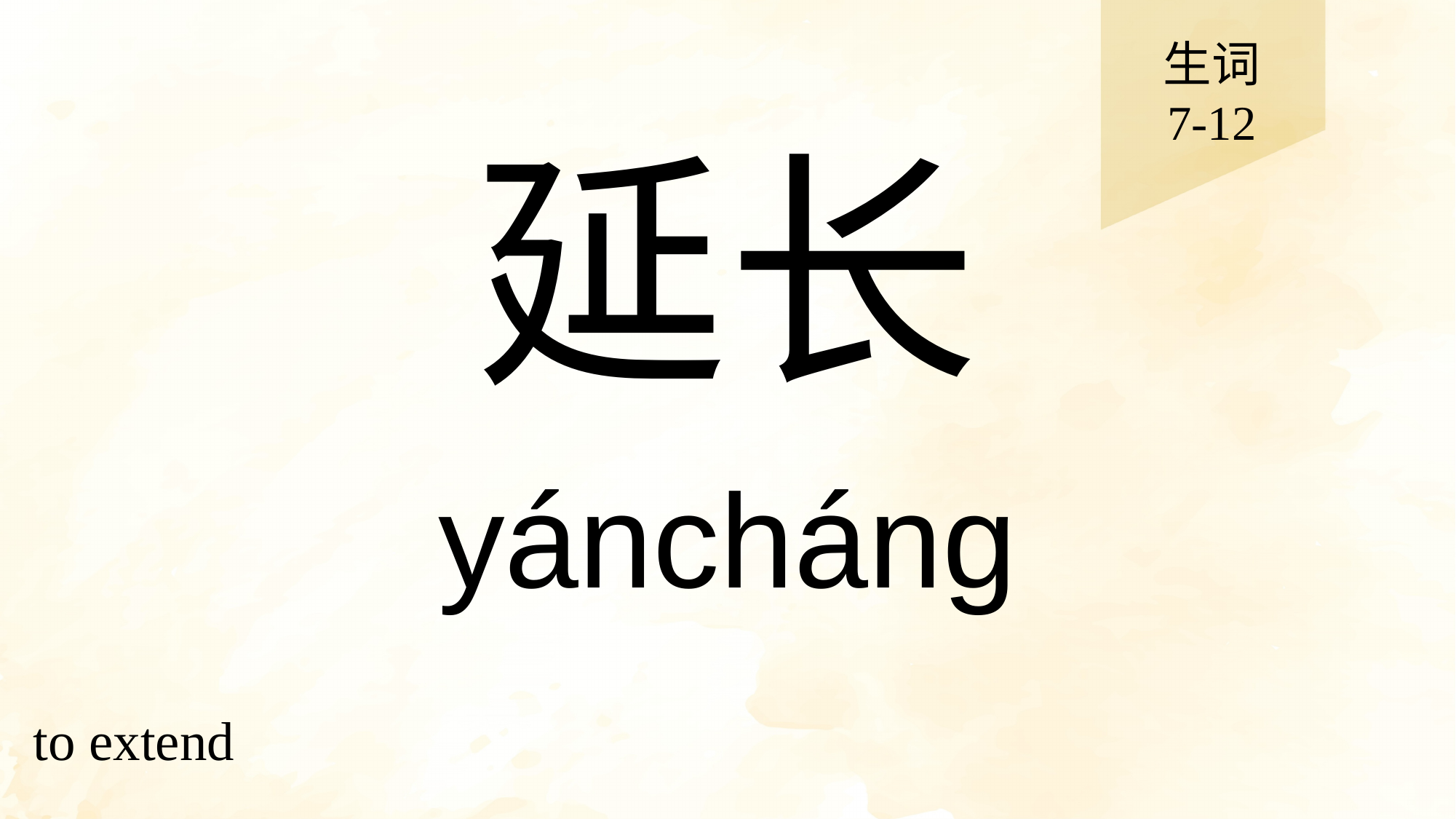

生词
7-12
# 延长
yáncháng
to extend